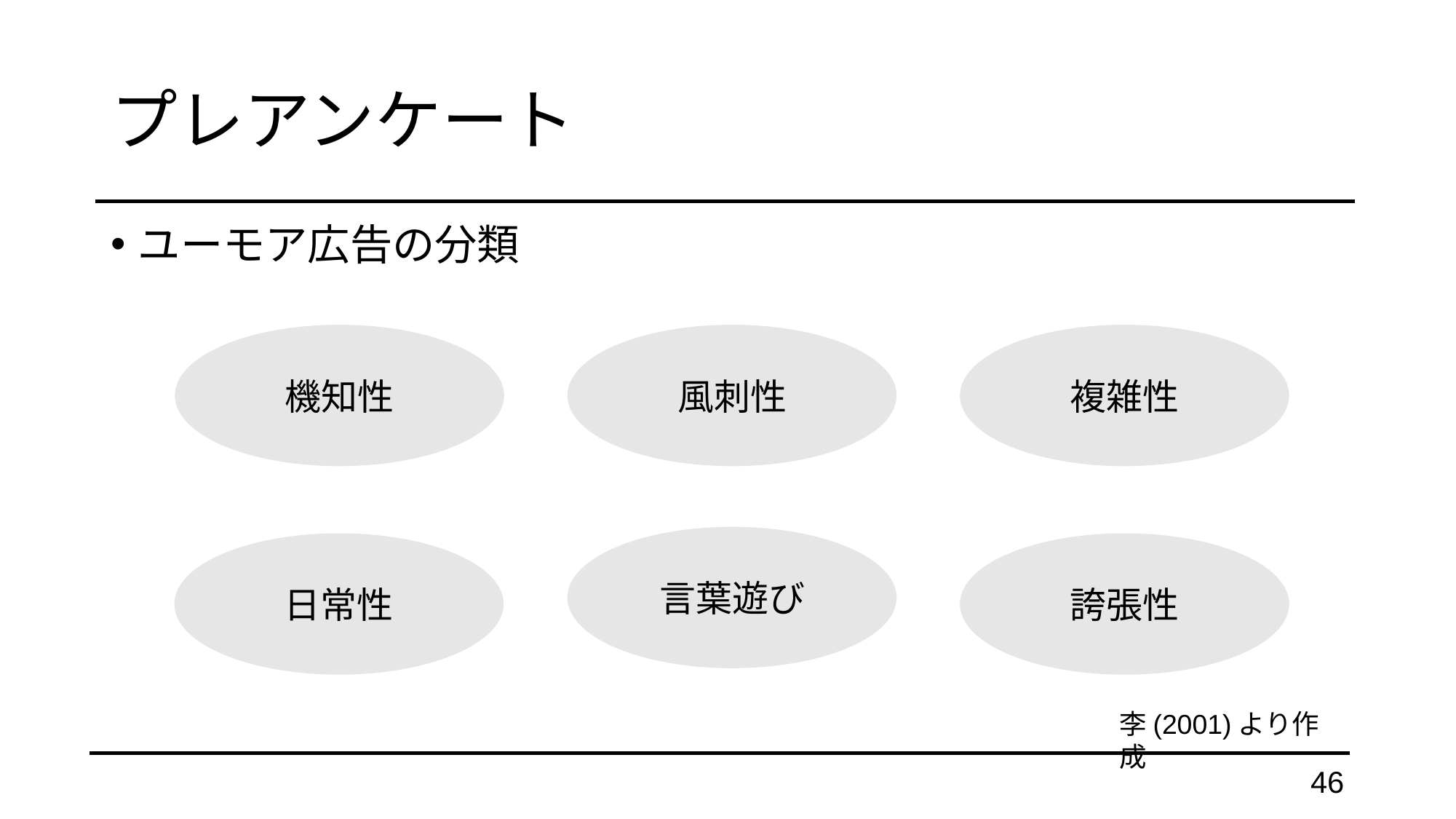

# プレアンケート
ユーモア広告の分類
機知性
風刺性
複雑性
言葉遊び
日常性
誇張性
李(2001)より作成
46